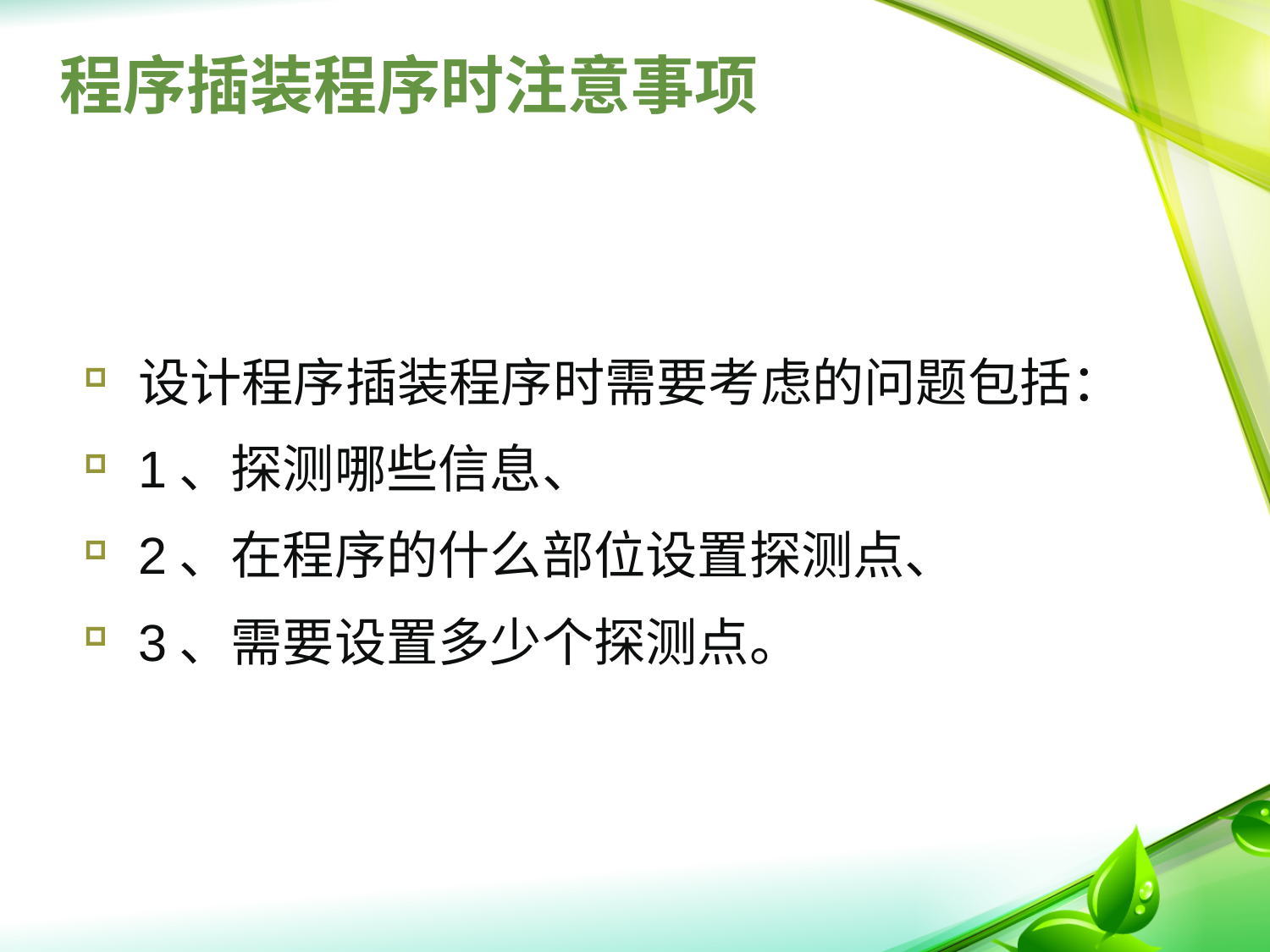

# 程序插装程序时注意事项
设计程序插装程序时需要考虑的问题包括：
1、探测哪些信息、
2、在程序的什么部位设置探测点、
3、需要设置多少个探测点。